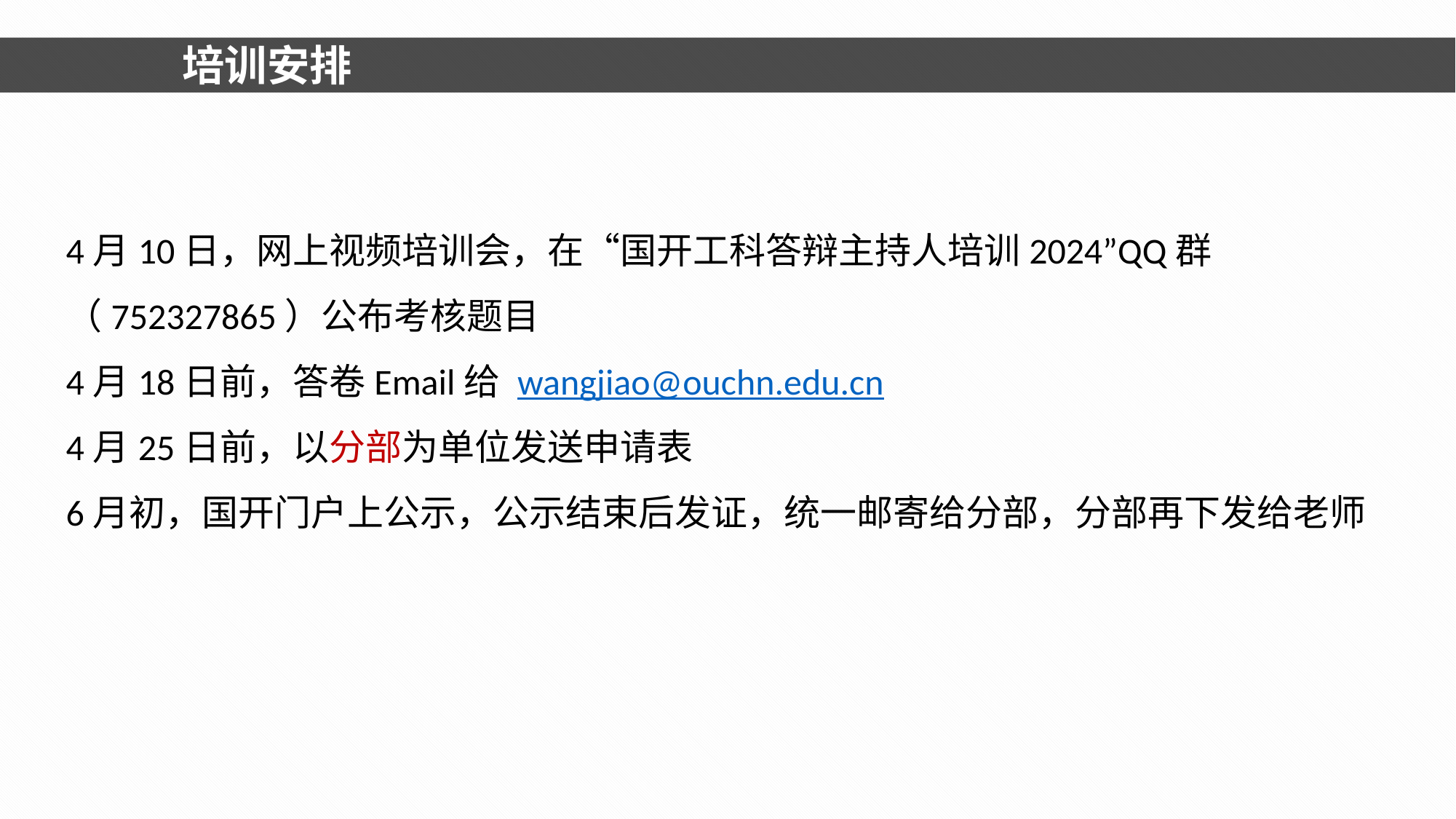

培训安排

4月10日，网上视频培训会，在“国开工科答辩主持人培训2024”QQ群（752327865）公布考核题目
4月18日前，答卷Email给 wangjiao@ouchn.edu.cn
4月25日前，以分部为单位发送申请表
6月初，国开门户上公示，公示结束后发证，统一邮寄给分部，分部再下发给老师